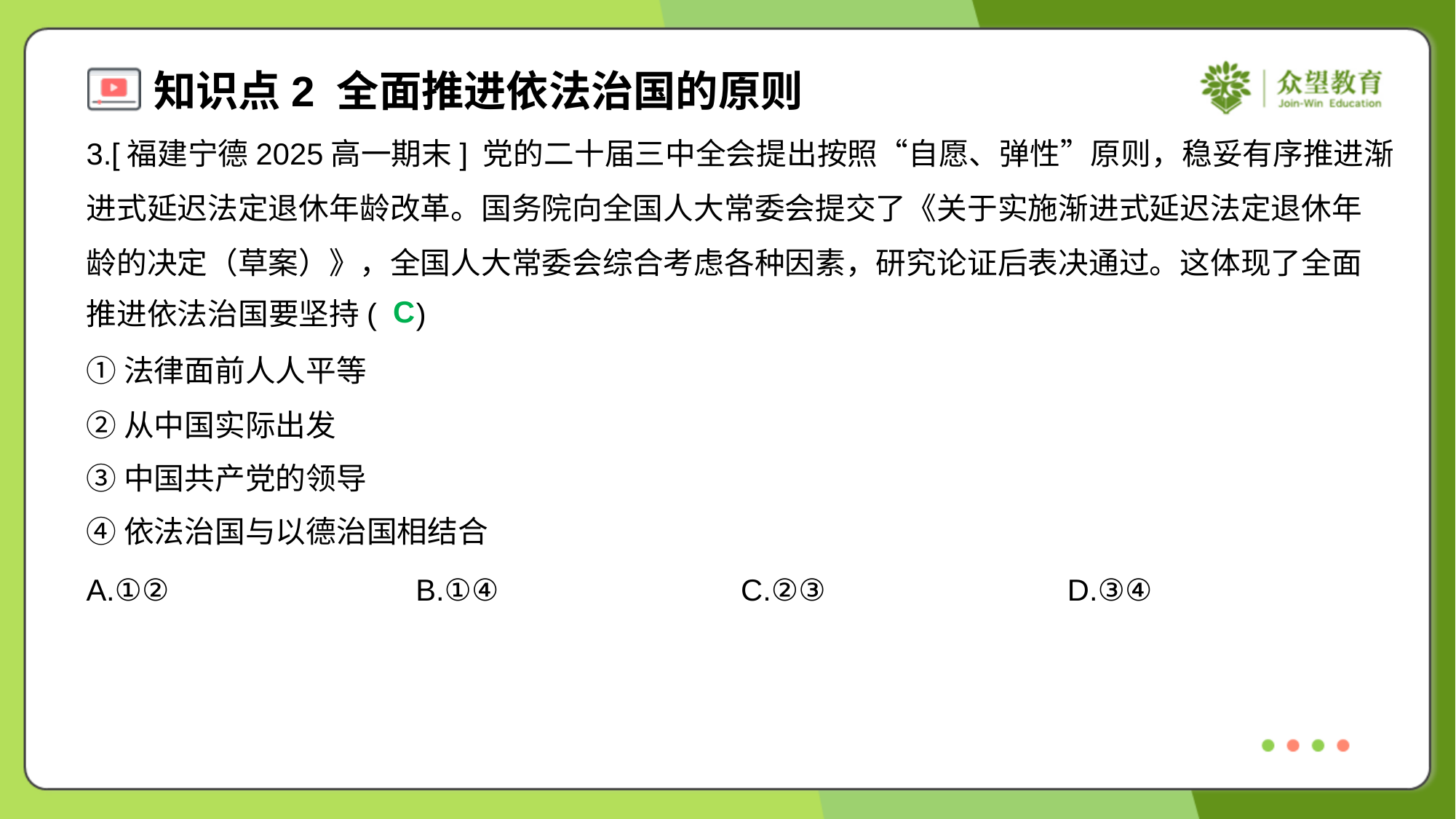

3.[福建宁德2025高一期末] 党的二十届三中全会提出按照“自愿、弹性”原则，稳妥有序推进渐
进式延迟法定退休年龄改革。国务院向全国人大常委会提交了《关于实施渐进式延迟法定退休年
龄的决定（草案）》，全国人大常委会综合考虑各种因素，研究论证后表决通过。这体现了全面
推进依法治国要坚持(     )
C
①法律面前人人平等
②从中国实际出发
③中国共产党的领导
④依法治国与以德治国相结合
A.①②	B.①④	C.②③	D.③④